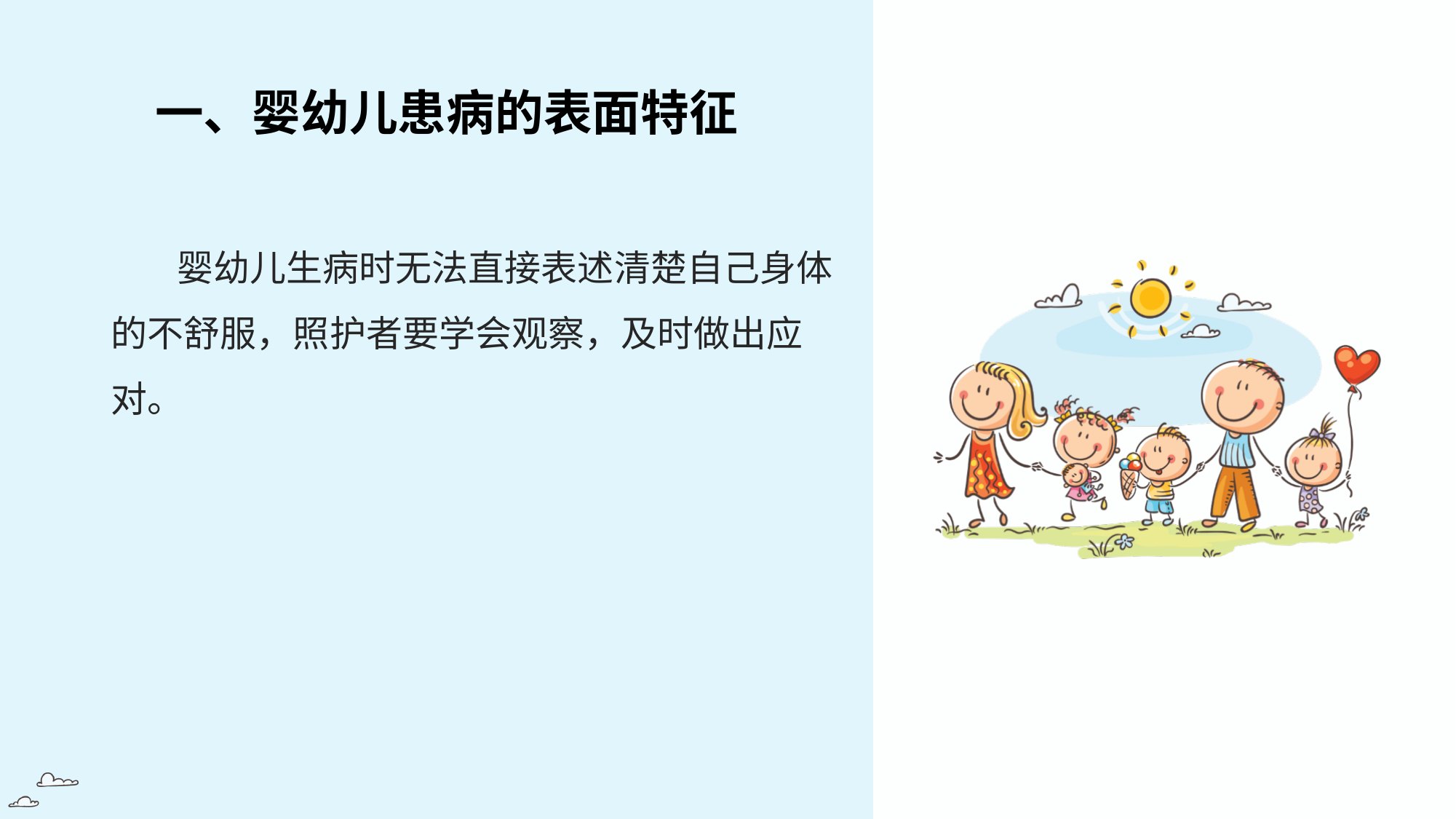

一、婴幼儿患病的表面特征
       婴幼儿生病时无法直接表述清楚自己身体的不舒服，照护者要学会观察，及时做出应对。